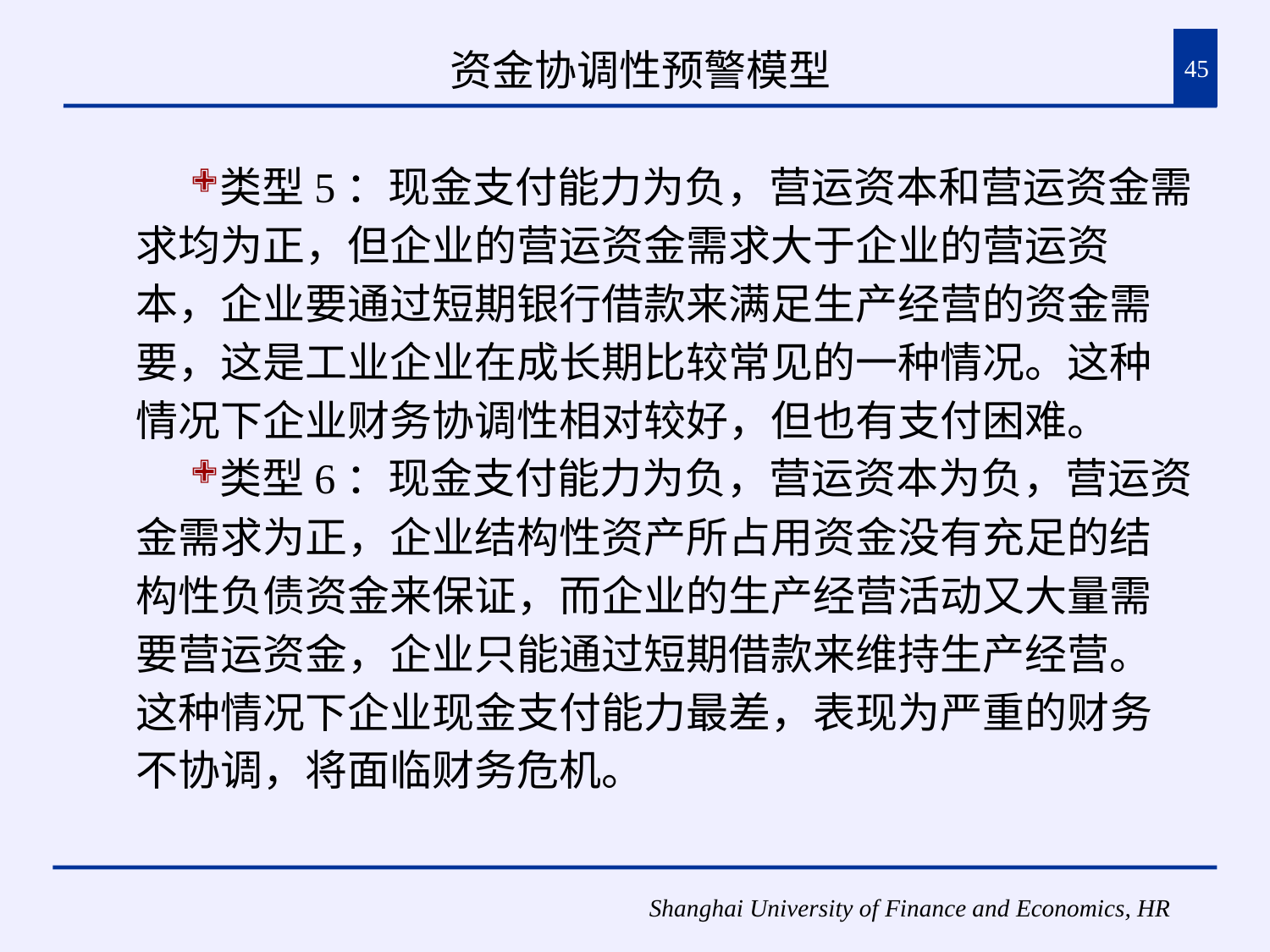

# 资金协调性预警模型
45
类型5：现金支付能力为负，营运资本和营运资金需求均为正，但企业的营运资金需求大于企业的营运资本，企业要通过短期银行借款来满足生产经营的资金需要，这是工业企业在成长期比较常见的一种情况。这种情况下企业财务协调性相对较好，但也有支付困难。
类型6：现金支付能力为负，营运资本为负，营运资金需求为正，企业结构性资产所占用资金没有充足的结构性负债资金来保证，而企业的生产经营活动又大量需要营运资金，企业只能通过短期借款来维持生产经营。这种情况下企业现金支付能力最差，表现为严重的财务不协调，将面临财务危机。